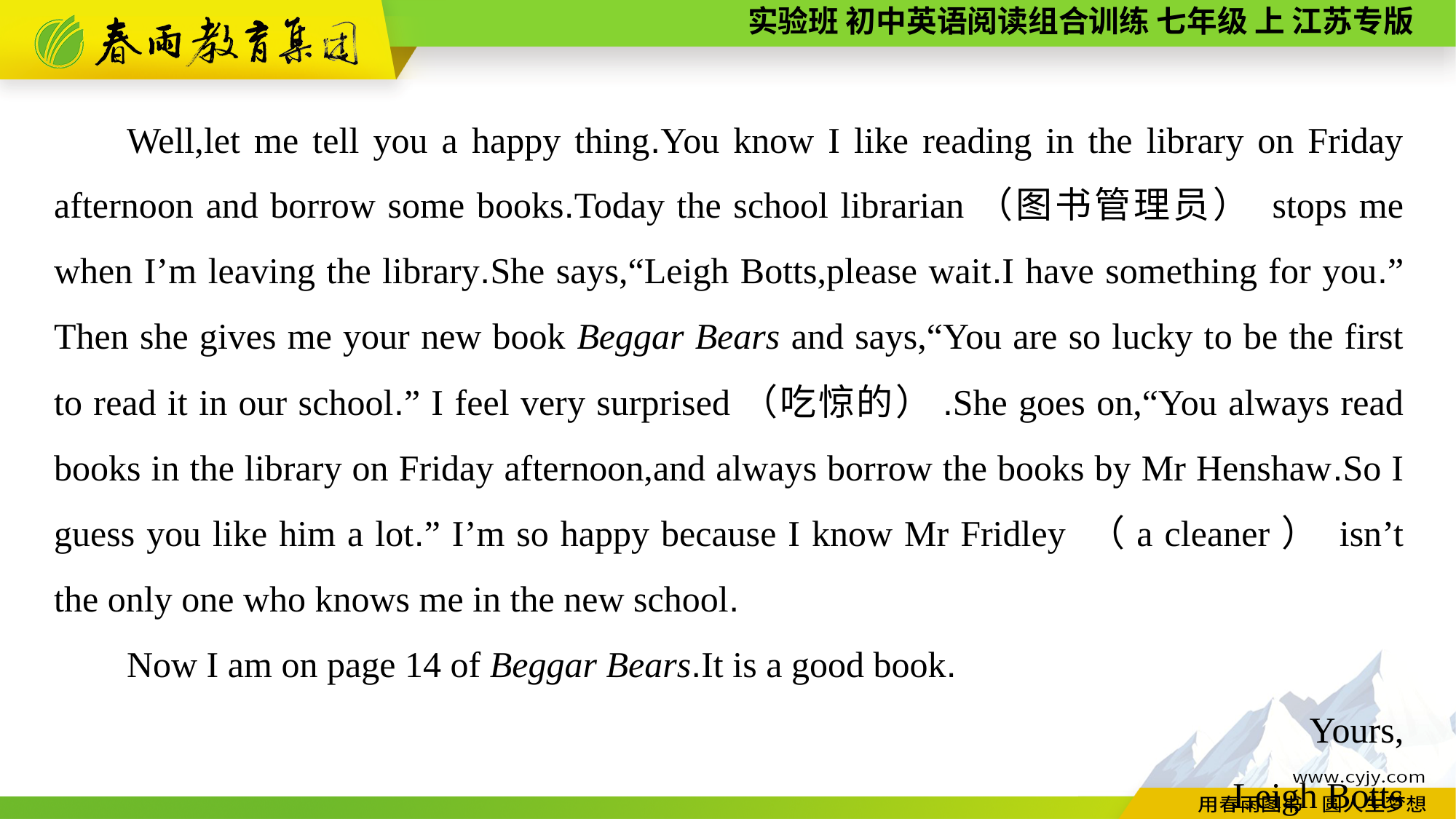

Well,let me tell you a happy thing.You know I like reading in the library on Friday afternoon and borrow some books.Today the school librarian（图书管理员） stops me when I’m leaving the library.She says,“Leigh Botts,please wait.I have something for you.” Then she gives me your new book Beggar Bears and says,“You are so lucky to be the first to read it in our school.” I feel very surprised（吃惊的）.She goes on,“You always read books in the library on Friday afternoon,and always borrow the books by Mr Henshaw.So I guess you like him a lot.” I’m so happy because I know Mr Fridley （a cleaner） isn’t the only one who knows me in the new school.
Now I am on page 14 of Beggar Bears.It is a good book.
Yours,
Leigh Botts